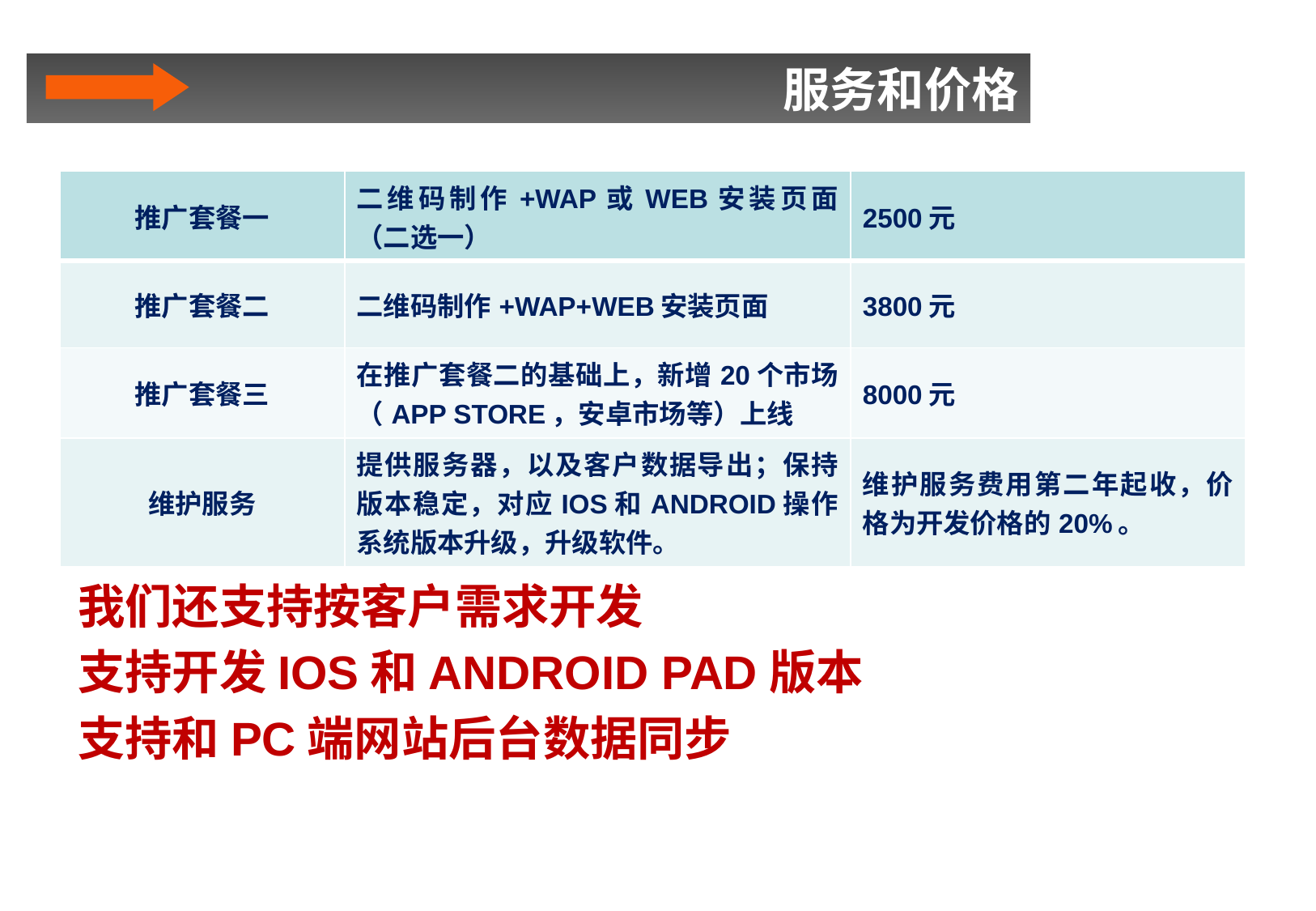

我们还支持按客户需求开发
支持开发IOS和ANDROID PAD版本
支持和PC端网站后台数据同步

服务和价格

| 推广套餐一 | 二维码制作+WAP或WEB安装页面（二选一） | 2500元 |
| --- | --- | --- |
| 推广套餐二 | 二维码制作+WAP+WEB安装页面 | 3800元 |
| 推广套餐三 | 在推广套餐二的基础上，新增20个市场（APP STORE，安卓市场等）上线 | 8000元 |
| 维护服务 | 提供服务器，以及客户数据导出；保持版本稳定，对应IOS和ANDROID操作系统版本升级，升级软件。 | 维护服务费用第二年起收，价格为开发价格的20%。 |